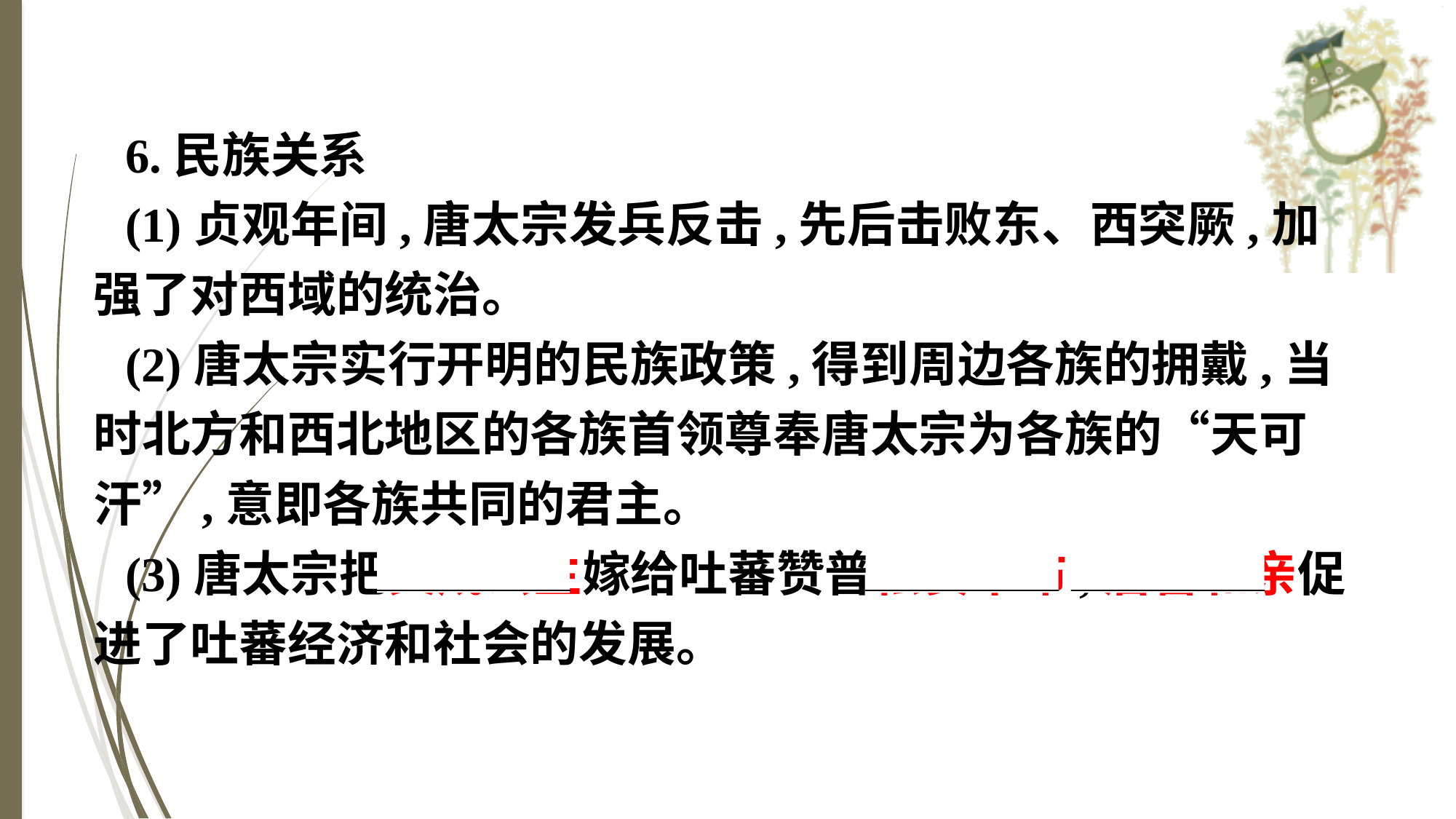

6.民族关系
(1)贞观年间,唐太宗发兵反击,先后击败东、西突厥,加强了对西域的统治。
(2)唐太宗实行开明的民族政策,得到周边各族的拥戴,当时北方和西北地区的各族首领尊奉唐太宗为各族的“天可汗”,意即各族共同的君主。
(3)唐太宗把文成公主嫁给吐蕃赞普松赞干布,唐蕃和亲促进了吐蕃经济和社会的发展。